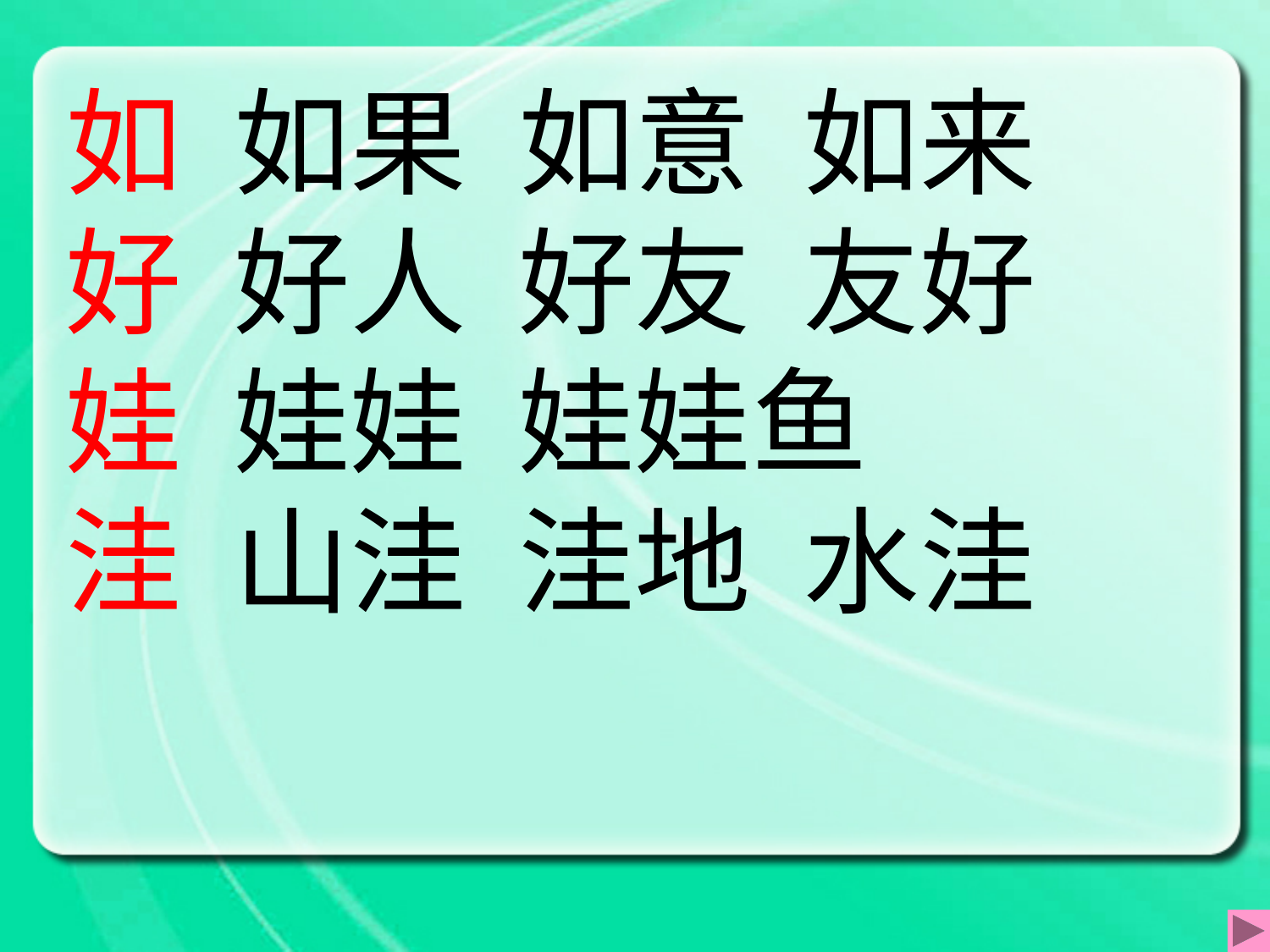

如  如果  如意  如来
好  好人  好友  友好
娃  娃娃  娃娃鱼
洼  山洼  洼地  水洼